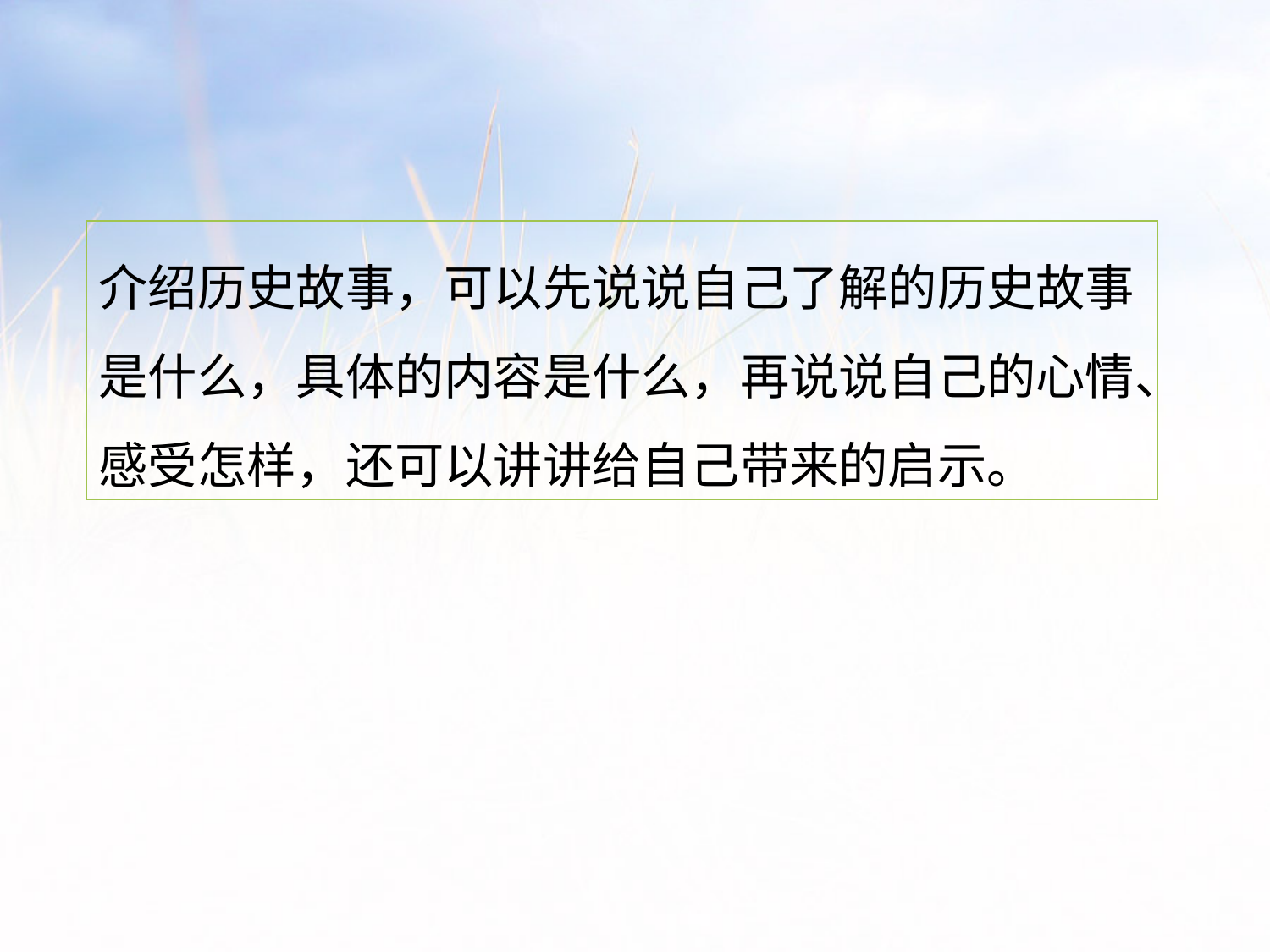

介绍历史故事，可以先说说自己了解的历史故事是什么，具体的内容是什么，再说说自己的心情、感受怎样，还可以讲讲给自己带来的启示。